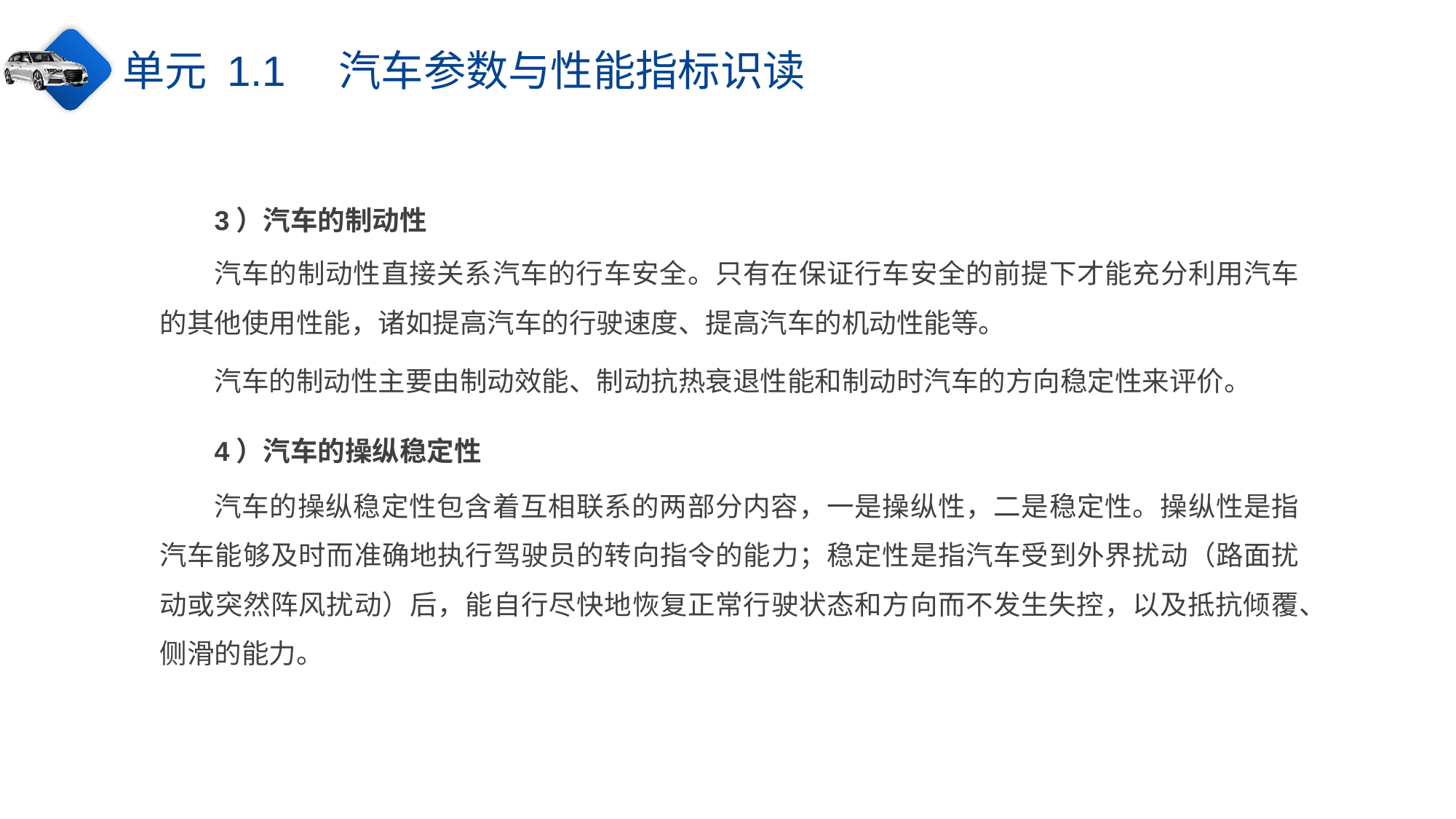

单元 1.1　汽车参数与性能指标识读
3）汽车的制动性
汽车的制动性直接关系汽车的行车安全。只有在保证行车安全的前提下才能充分利用汽车的其他使用性能，诸如提高汽车的行驶速度、提高汽车的机动性能等。
汽车的制动性主要由制动效能、制动抗热衰退性能和制动时汽车的方向稳定性来评价。
4）汽车的操纵稳定性
汽车的操纵稳定性包含着互相联系的两部分内容，一是操纵性，二是稳定性。操纵性是指汽车能够及时而准确地执行驾驶员的转向指令的能力；稳定性是指汽车受到外界扰动（路面扰动或突然阵风扰动）后，能自行尽快地恢复正常行驶状态和方向而不发生失控，以及抵抗倾覆、侧滑的能力。